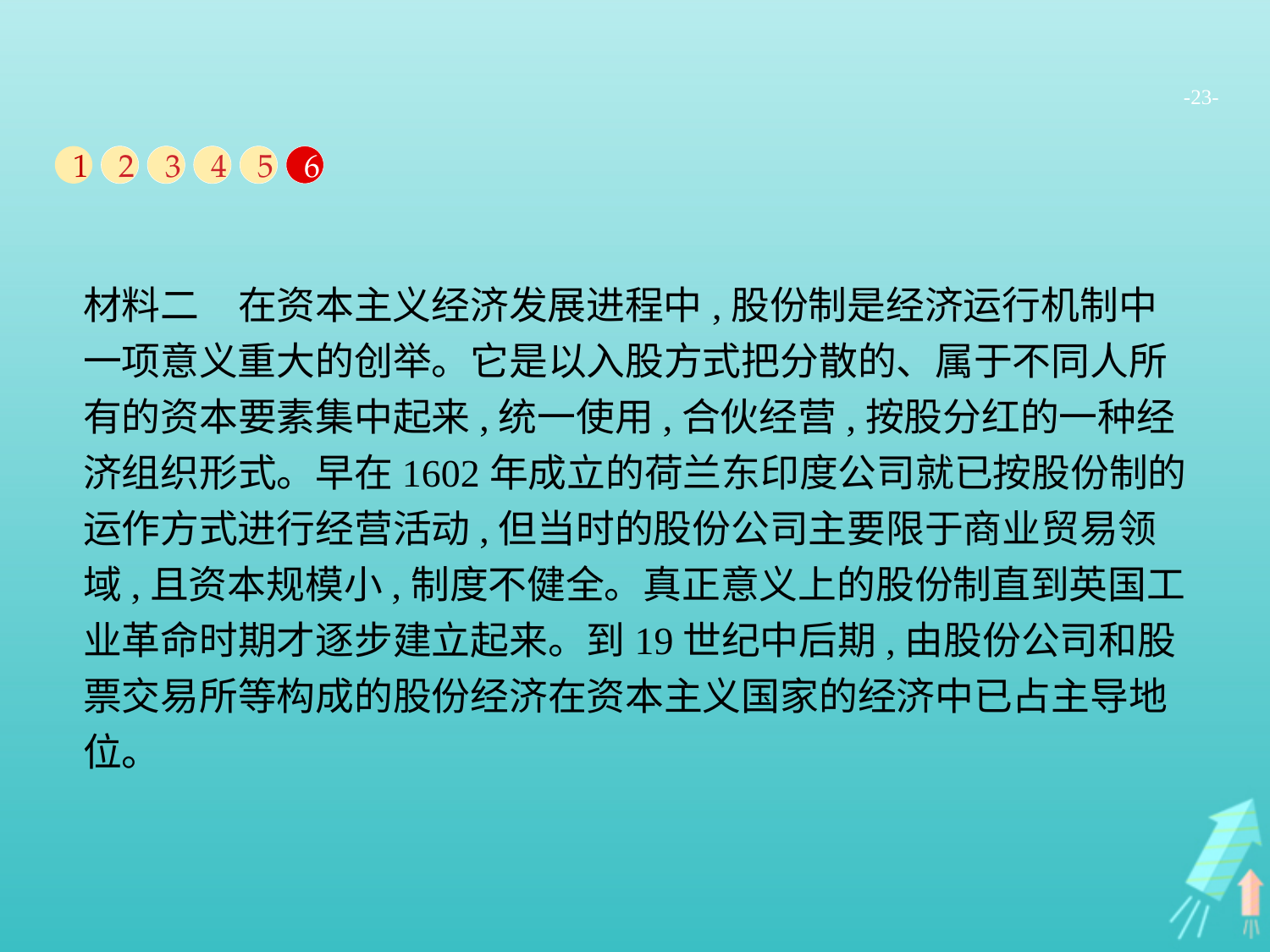

-23-
1
2
3
4
5
6
材料二　在资本主义经济发展进程中,股份制是经济运行机制中一项意义重大的创举。它是以入股方式把分散的、属于不同人所有的资本要素集中起来,统一使用,合伙经营,按股分红的一种经济组织形式。早在1602年成立的荷兰东印度公司就已按股份制的运作方式进行经营活动,但当时的股份公司主要限于商业贸易领域,且资本规模小,制度不健全。真正意义上的股份制直到英国工业革命时期才逐步建立起来。到19世纪中后期,由股份公司和股票交易所等构成的股份经济在资本主义国家的经济中已占主导地位。